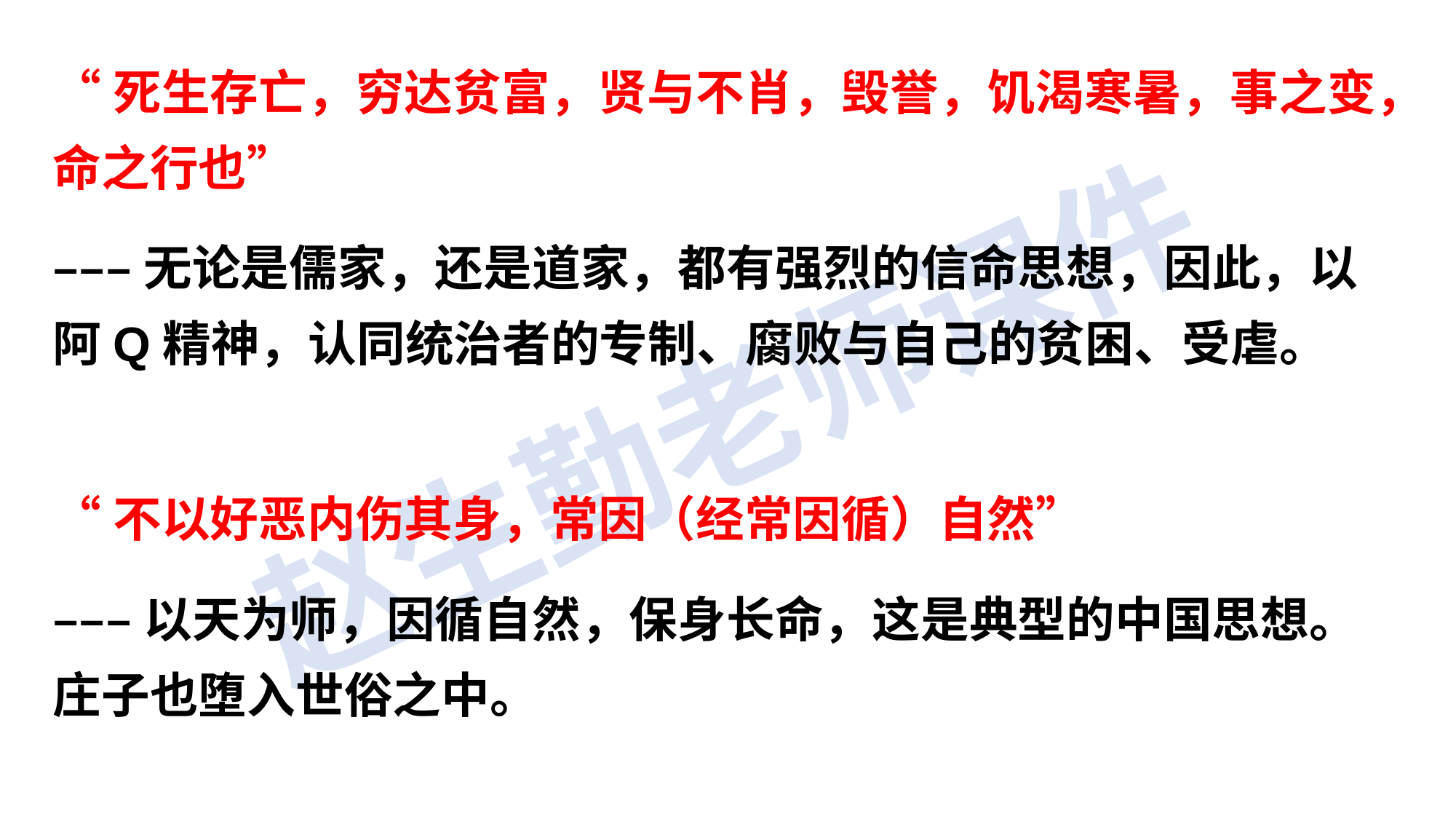

“死生存亡，穷达贫富，贤与不肖，毁誉，饥渴寒暑，事之变，命之行也”
–––无论是儒家，还是道家，都有强烈的信命思想，因此，以阿Q精神，认同统治者的专制、腐败与自己的贫困、受虐。
“不以好恶内伤其身，常因（经常因循）自然”
–––以天为师，因循自然，保身长命，这是典型的中国思想。庄子也堕入世俗之中。